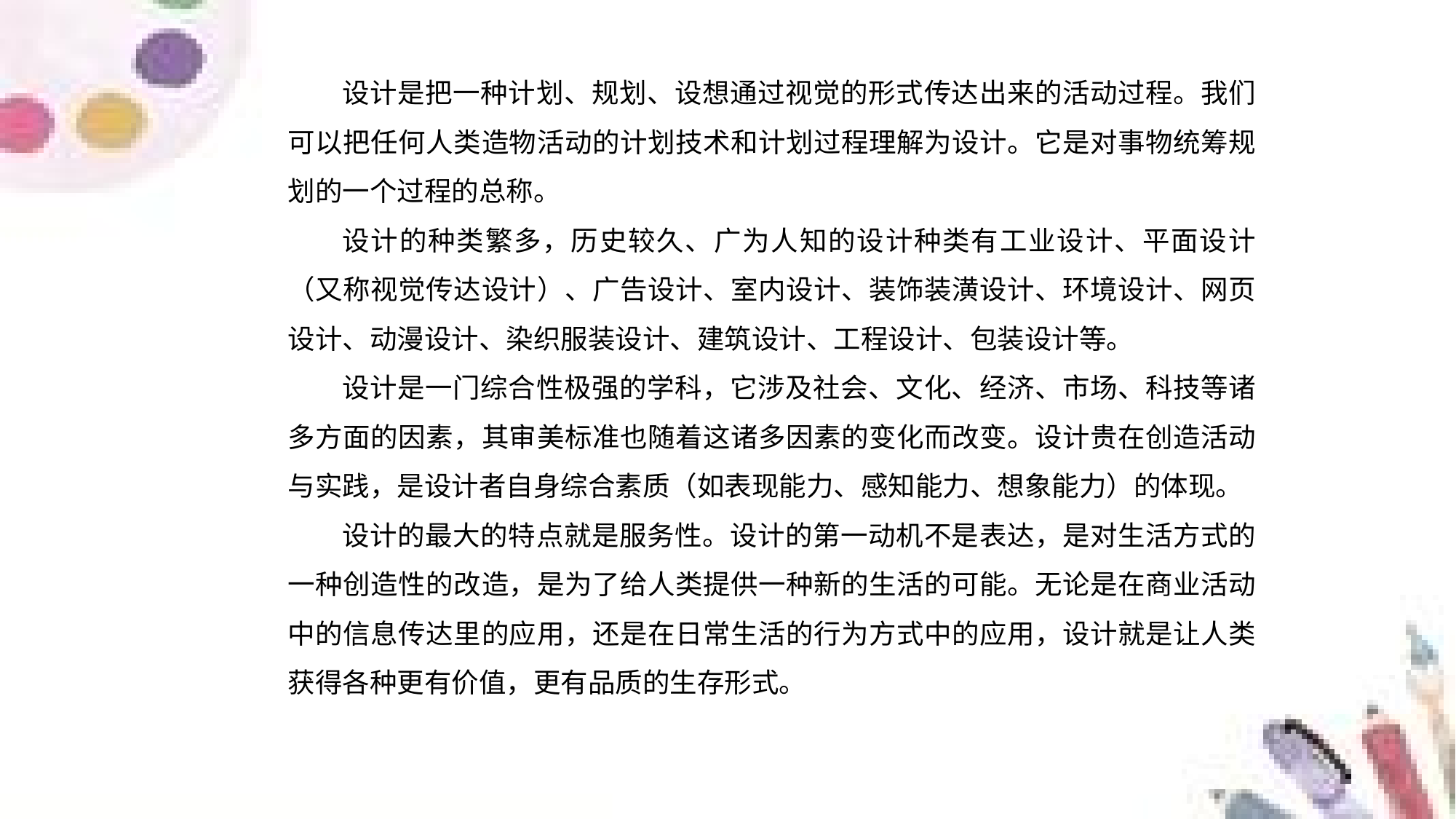

设计是把一种计划、规划、设想通过视觉的形式传达出来的活动过程。我们可以把任何人类造物活动的计划技术和计划过程理解为设计。它是对事物统筹规划的一个过程的总称。
设计的种类繁多，历史较久、广为人知的设计种类有工业设计、平面设计（又称视觉传达设计）、广告设计、室内设计、装饰装潢设计、环境设计、网页设计、动漫设计、染织服装设计、建筑设计、工程设计、包装设计等。
设计是一门综合性极强的学科，它涉及社会、文化、经济、市场、科技等诸多方面的因素，其审美标准也随着这诸多因素的变化而改变。设计贵在创造活动与实践，是设计者自身综合素质（如表现能力、感知能力、想象能力）的体现。
设计的最大的特点就是服务性。设计的第一动机不是表达，是对生活方式的一种创造性的改造，是为了给人类提供一种新的生活的可能。无论是在商业活动中的信息传达里的应用，还是在日常生活的行为方式中的应用，设计就是让人类获得各种更有价值，更有品质的生存形式。

6